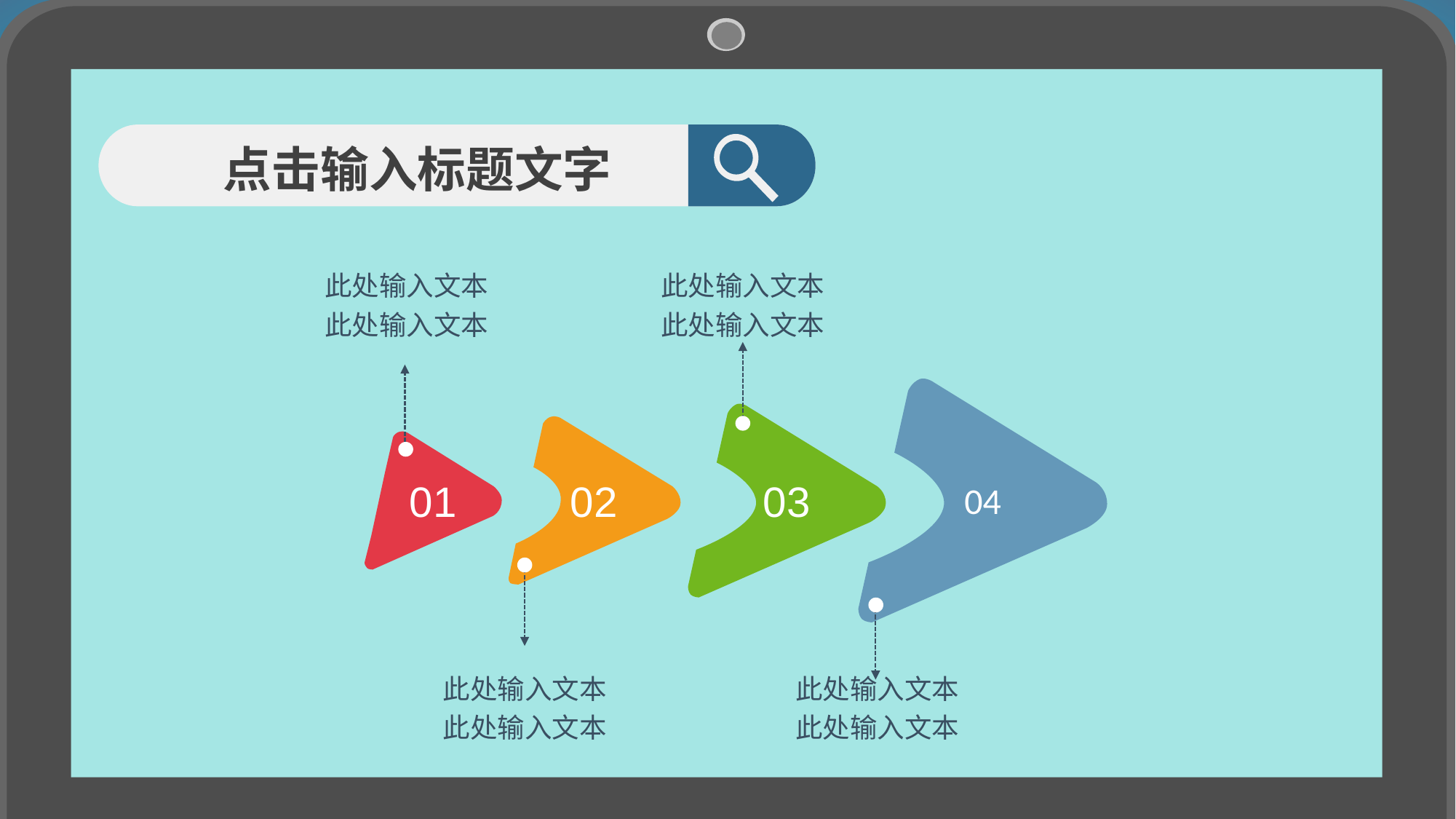

点击输入标题文字
此处输入文本
此处输入文本
此处输入文本
此处输入文本
04
03
02

01

此处输入文本
此处输入文本
此处输入文本
此处输入文本